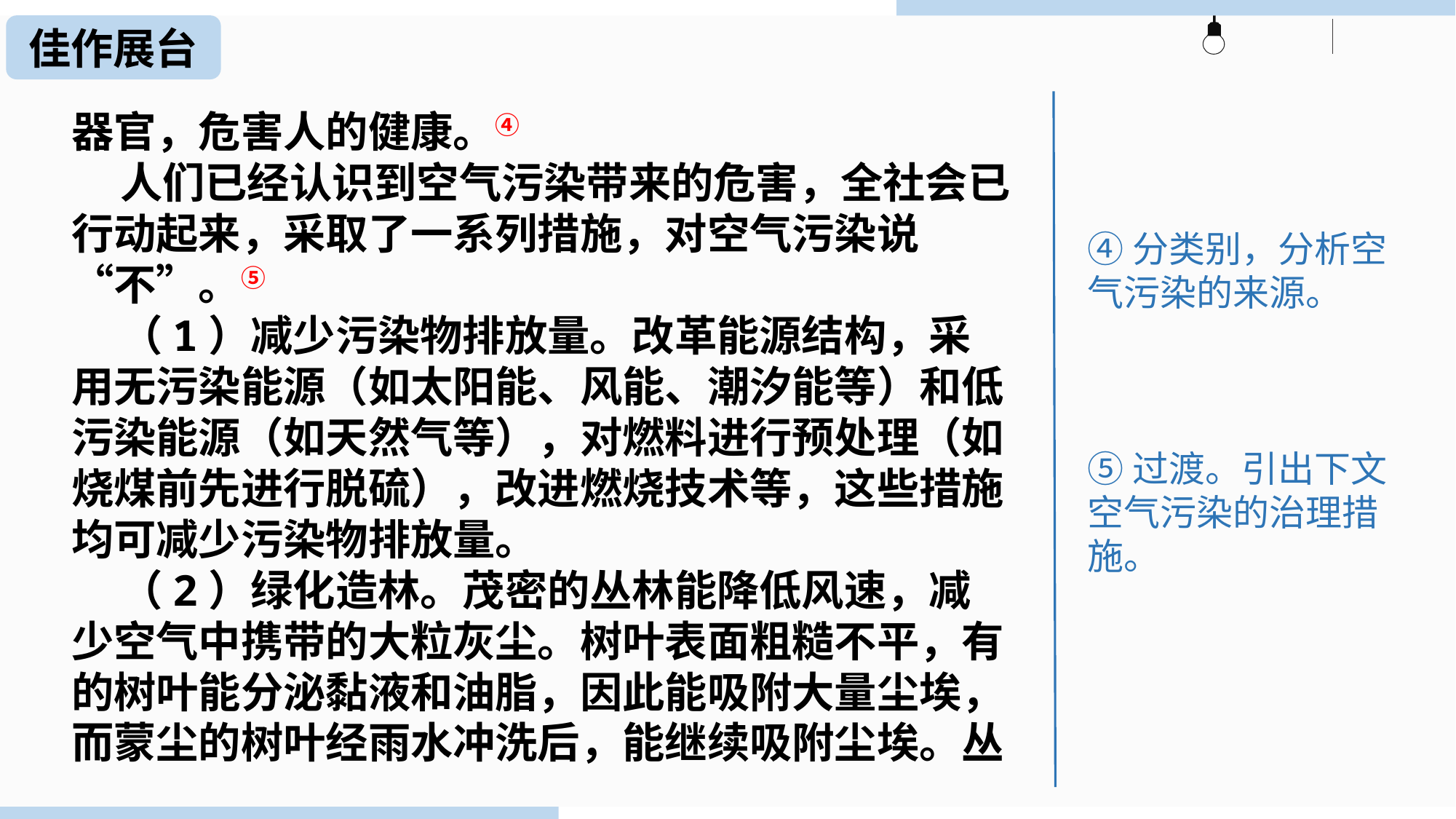

佳作展台
器官，危害人的健康。④
    人们已经认识到空气污染带来的危害，全社会已行动起来，采取了一系列措施，对空气污染说“不”。⑤
    （1）减少污染物排放量。改革能源结构，采用无污染能源（如太阳能、风能、潮汐能等）和低污染能源（如天然气等），对燃料进行预处理（如烧煤前先进行脱硫），改进燃烧技术等，这些措施均可减少污染物排放量。
    （2）绿化造林。茂密的丛林能降低风速，减少空气中携带的大粒灰尘。树叶表面粗糙不平，有的树叶能分泌黏液和油脂，因此能吸附大量尘埃，而蒙尘的树叶经雨水冲洗后，能继续吸附尘埃。丛
④分类别，分析空气污染的来源。
⑤过渡。引出下文空气污染的治理措施。